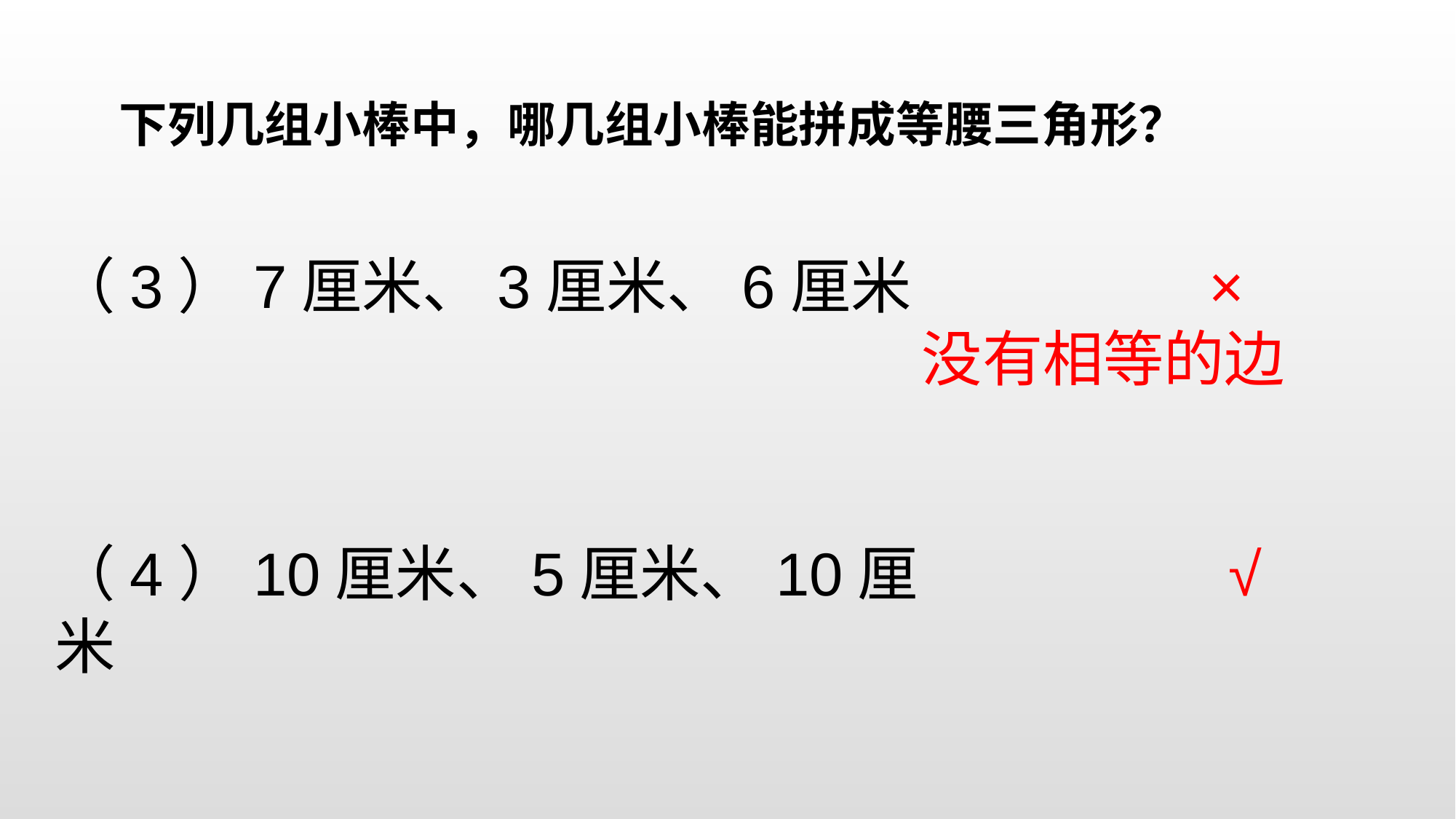

下列几组小棒中，哪几组小棒能拼成等腰三角形？
（3）7厘米、3厘米、6厘米
                 ×
没有相等的边
√
（4）10厘米、5厘米、10厘米